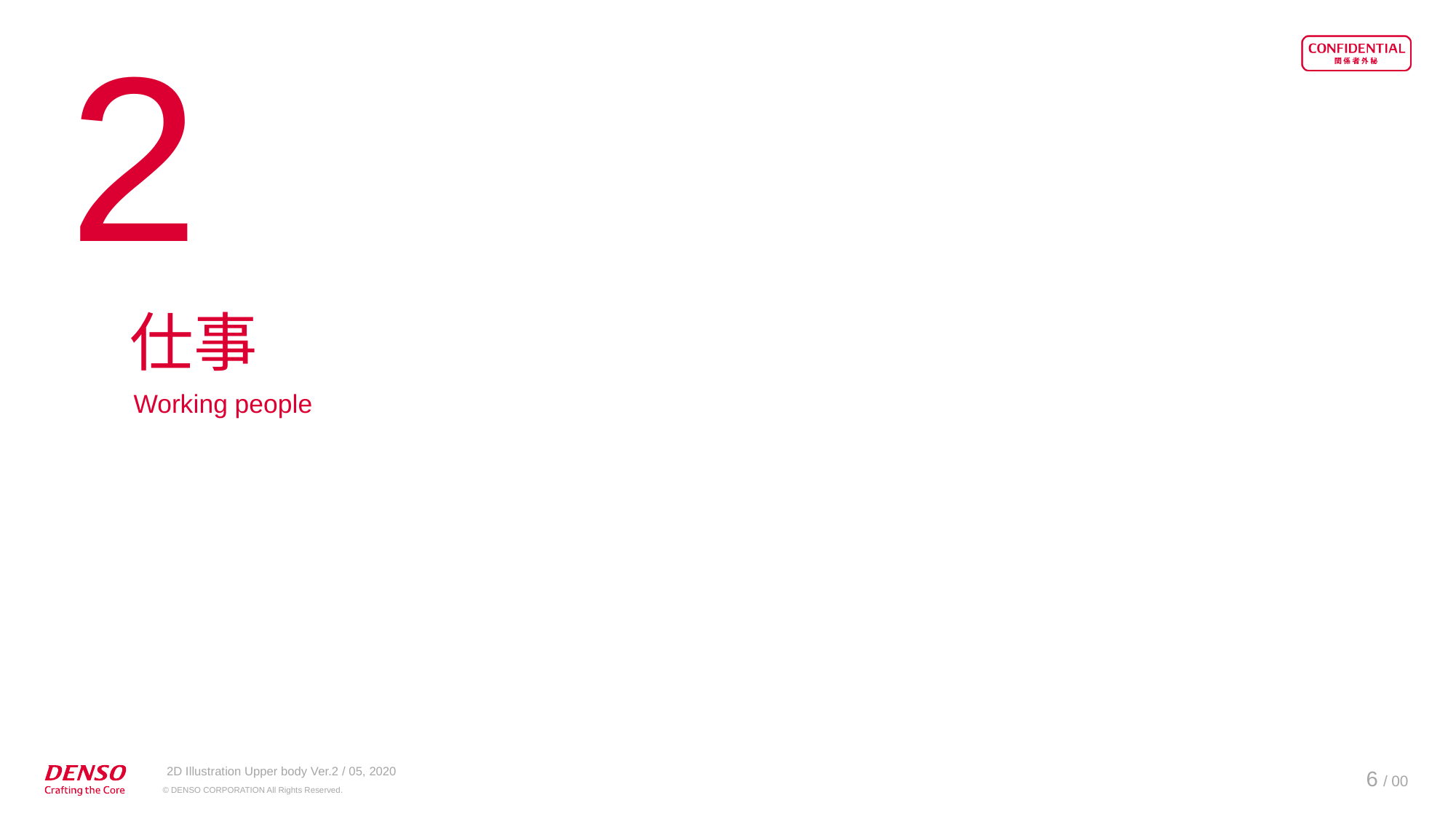

2

仕事
Working people

2D Illustration Upper body Ver.2 / 05, 2020
6